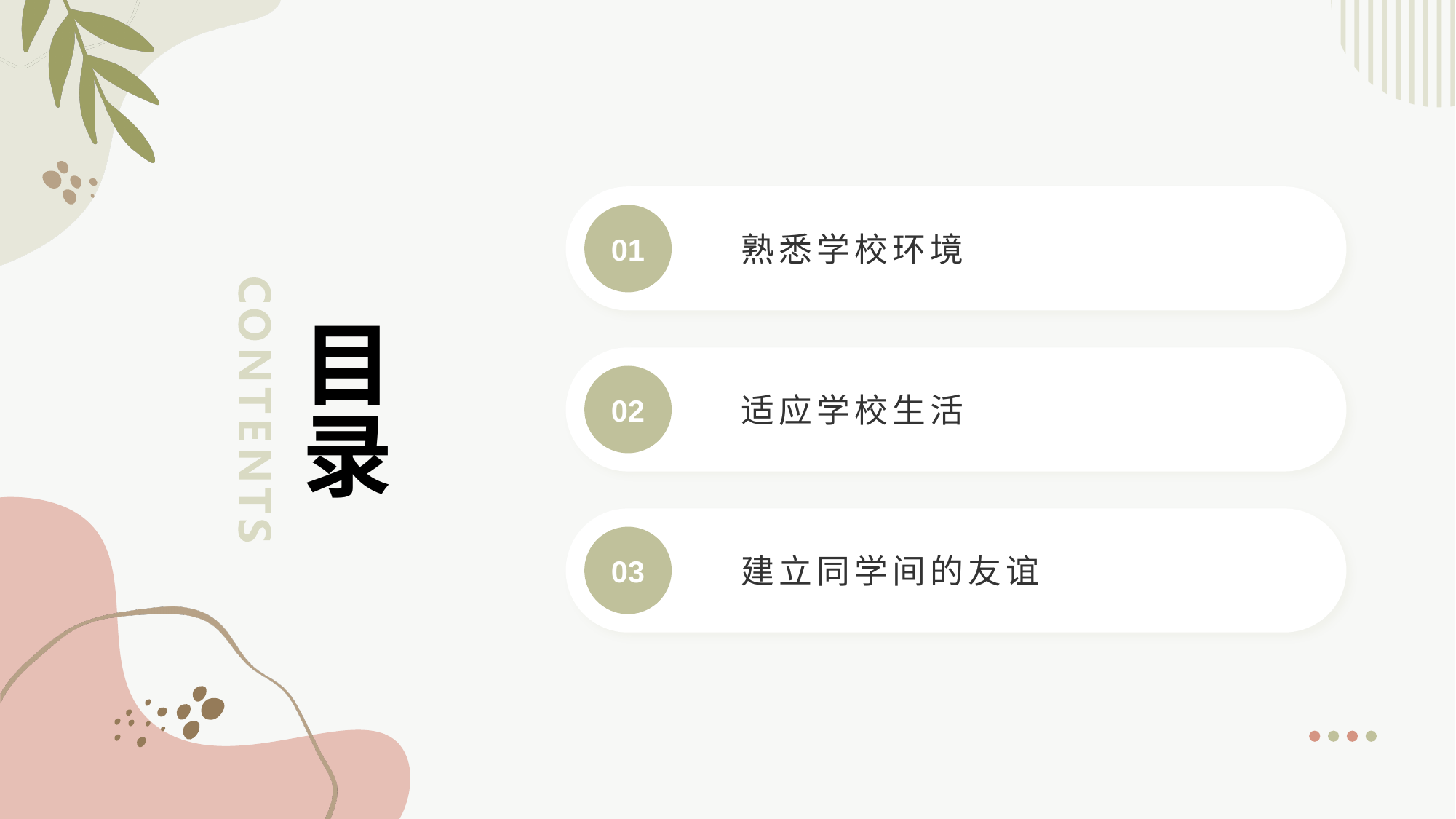

01
熟悉学校环境
# 目录

02
适应学校生活

03
建立同学间的友谊